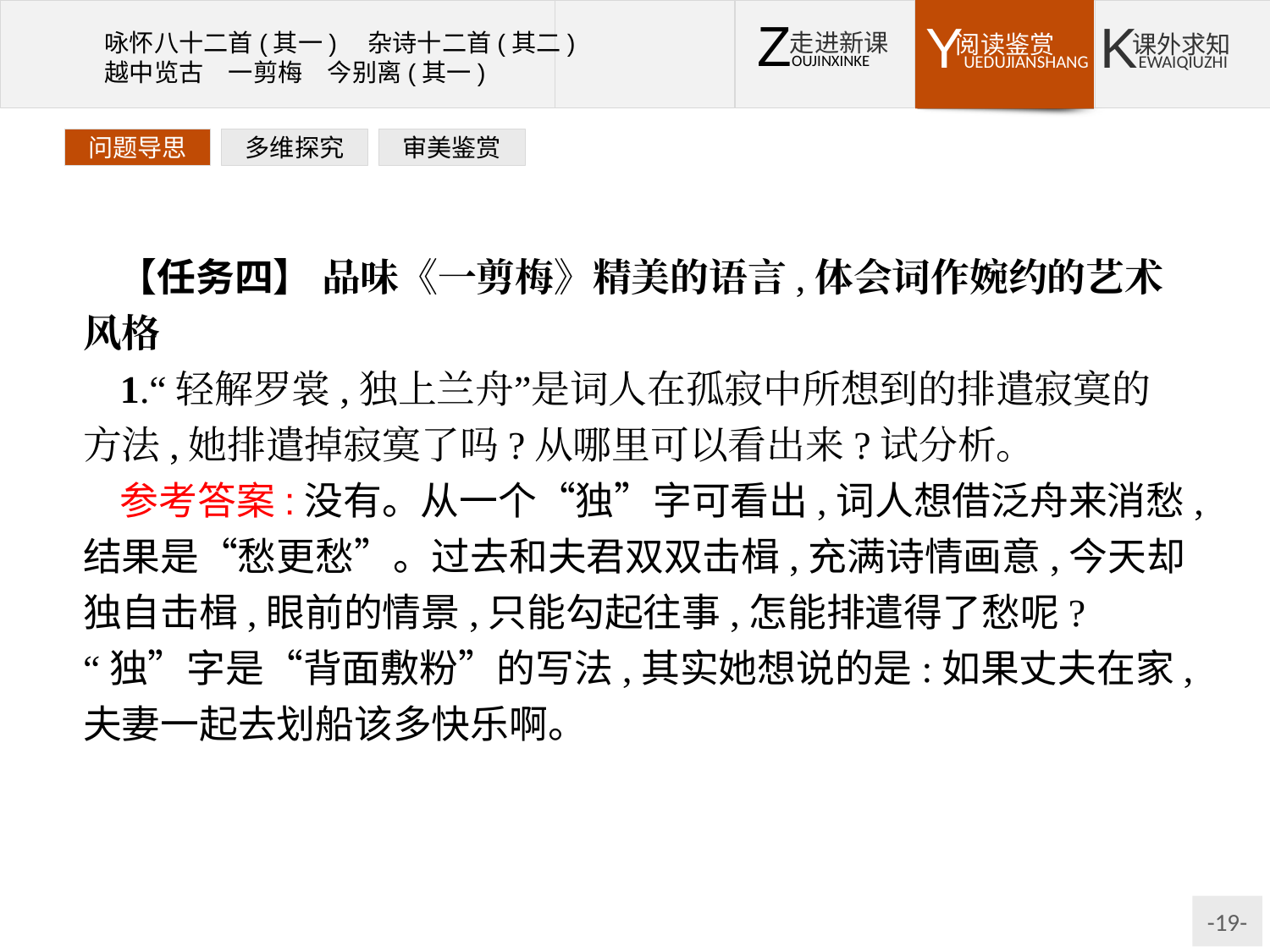

问题导思
多维探究
审美鉴赏
【任务四】 品味《一剪梅》精美的语言,体会词作婉约的艺术风格
1.“轻解罗裳,独上兰舟”是词人在孤寂中所想到的排遣寂寞的方法,她排遣掉寂寞了吗?从哪里可以看出来?试分析。
参考答案:没有。从一个“独”字可看出,词人想借泛舟来消愁,结果是“愁更愁”。过去和夫君双双击楫,充满诗情画意,今天却独自击楫,眼前的情景,只能勾起往事,怎能排遣得了愁呢?“独”字是“背面敷粉”的写法,其实她想说的是:如果丈夫在家,夫妻一起去划船该多快乐啊。